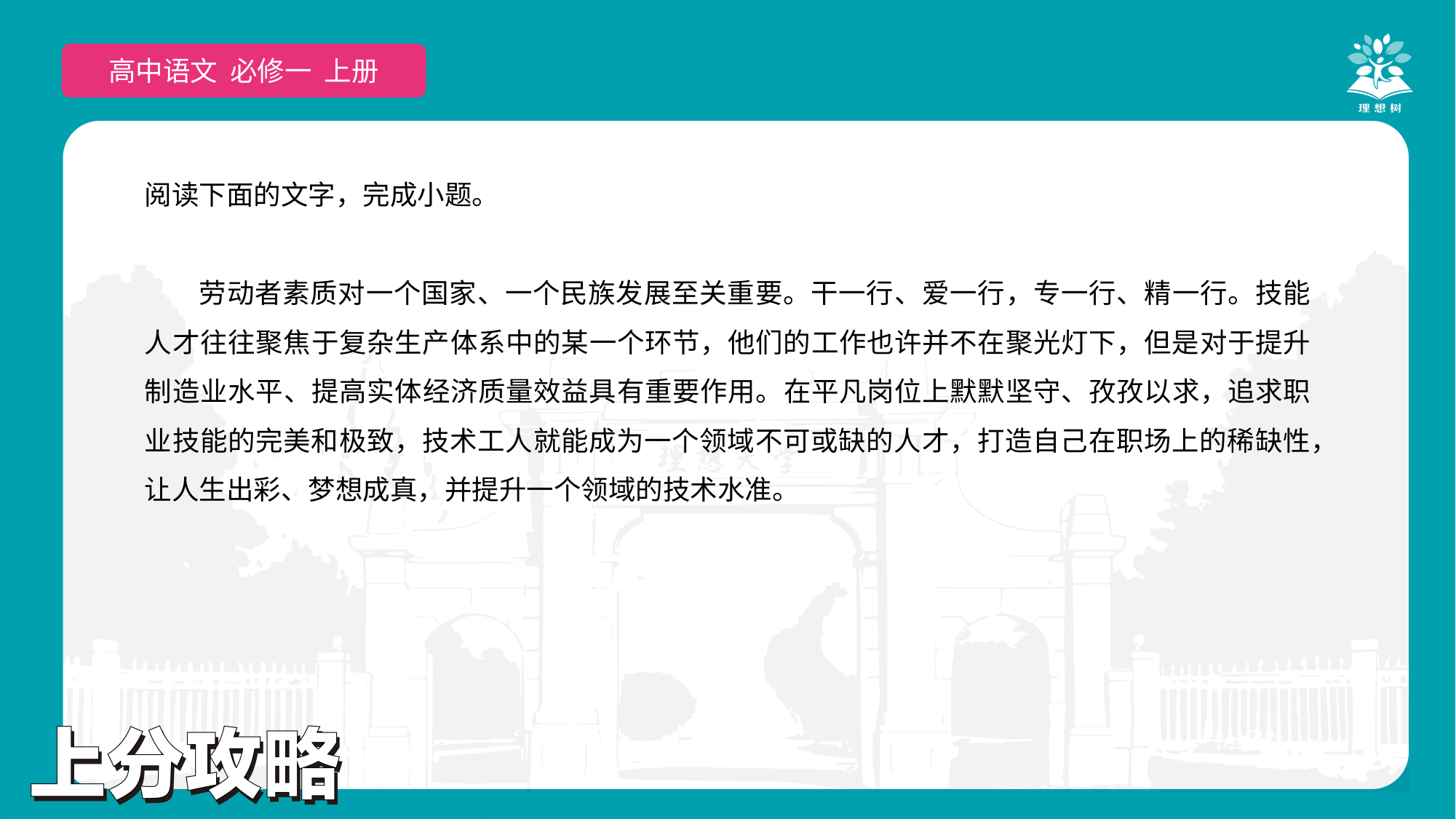

高中语文  选择性必修上
高中语文  必修一  上册
阅读下面的文字，完成小题。

劳动者素质对一个国家、一个民族发展至关重要。干一行、爱一行，专一行、精一行。技能人才往往聚焦于复杂生产体系中的某一个环节，他们的工作也许并不在聚光灯下，但是对于提升制造业水平、提高实体经济质量效益具有重要作用。在平凡岗位上默默坚守、孜孜以求，追求职业技能的完美和极致，技术工人就能成为一个领域不可或缺的人才，打造自己在职场上的稀缺性，让人生出彩、梦想成真，并提升一个领域的技术水准。